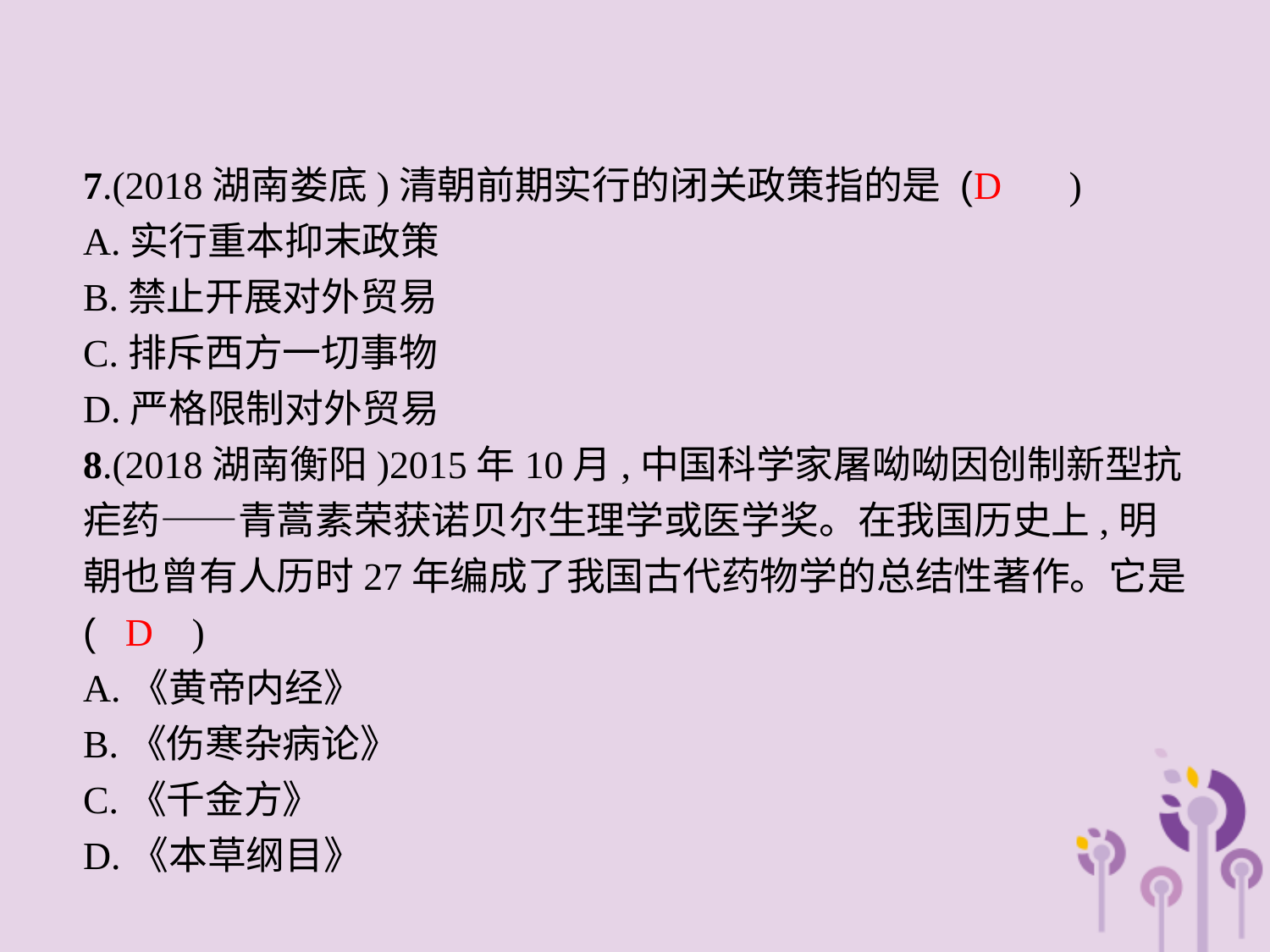

7.(2018湖南娄底)清朝前期实行的闭关政策指的是 (　　)
A.实行重本抑末政策
B.禁止开展对外贸易
C.排斥西方一切事物
D.严格限制对外贸易
8.(2018湖南衡阳)2015年10月,中国科学家屠呦呦因创制新型抗疟药——青蒿素荣获诺贝尔生理学或医学奖。在我国历史上,明朝也曾有人历时27年编成了我国古代药物学的总结性著作。它是 (　　)
A.《黄帝内经》
B.《伤寒杂病论》
C.《千金方》
D.《本草纲目》
D
D